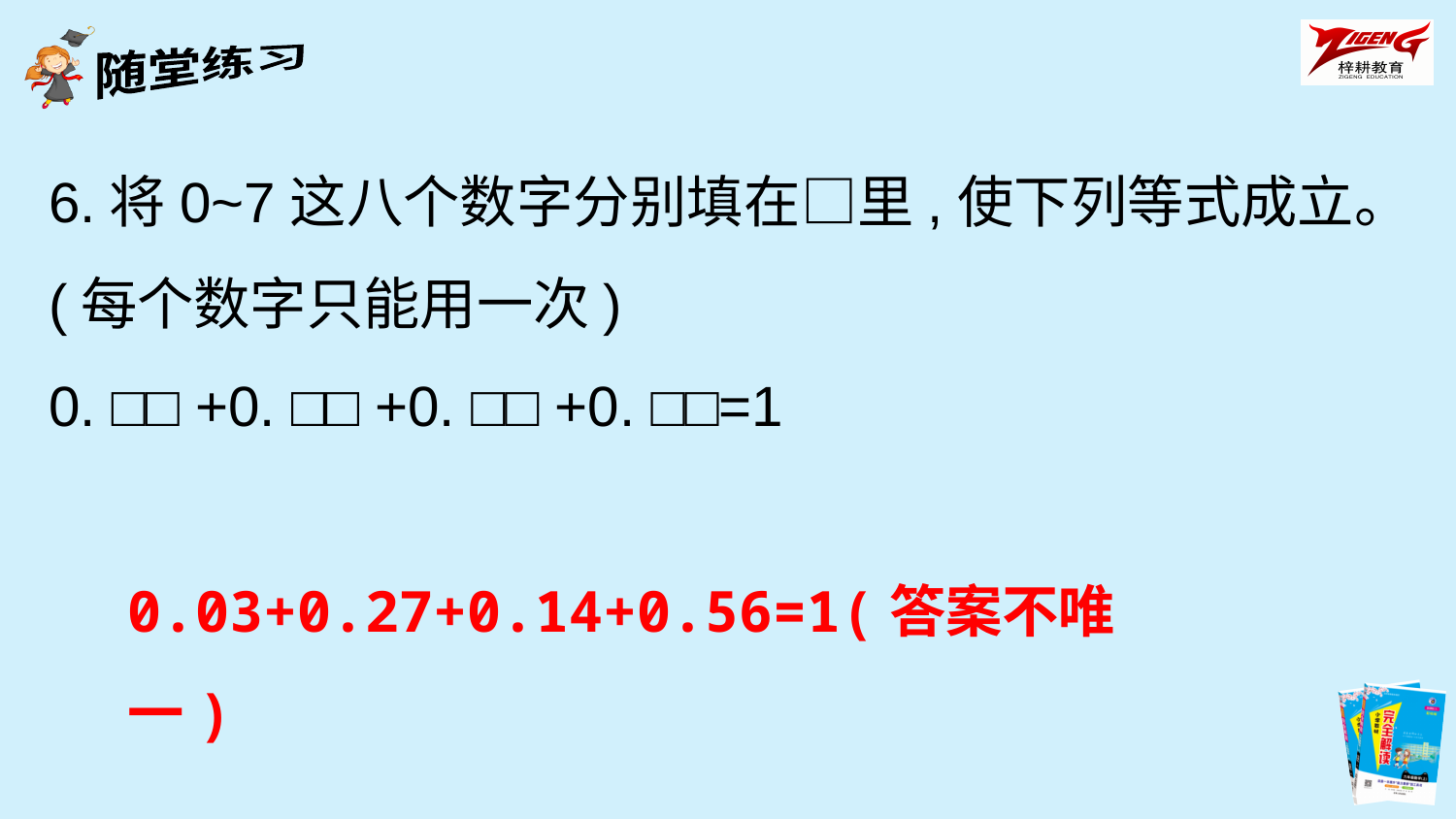

6.将0~7这八个数字分别填在□里,使下列等式成立。(每个数字只能用一次)
0. □□ +0. □□ +0. □□ +0. □□=1
0.03+0.27+0.14+0.56=1(答案不唯一)